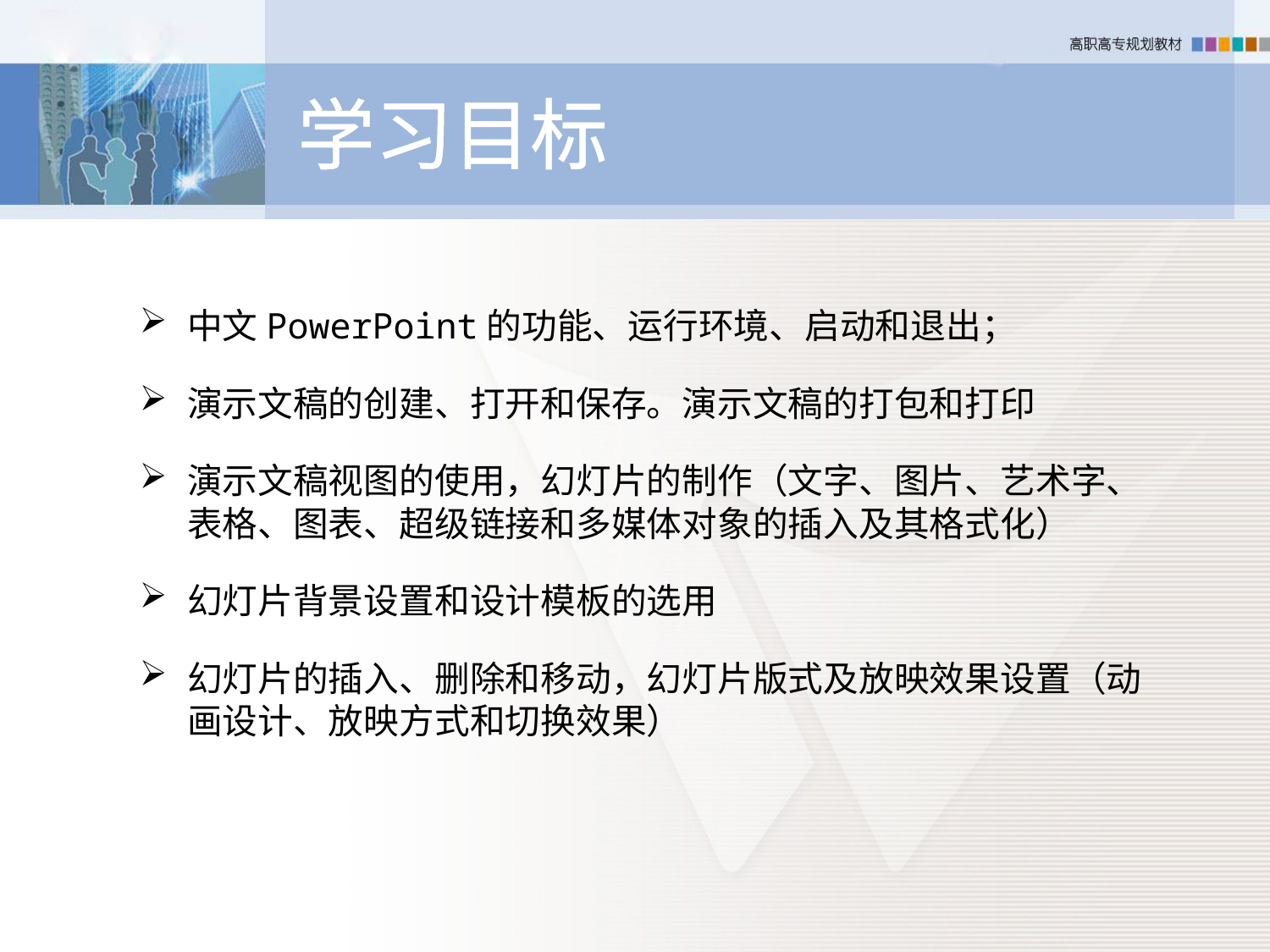

学习目标
中文PowerPoint的功能、运行环境、启动和退出；
演示文稿的创建、打开和保存。演示文稿的打包和打印
演示文稿视图的使用，幻灯片的制作（文字、图片、艺术字、表格、图表、超级链接和多媒体对象的插入及其格式化）
幻灯片背景设置和设计模板的选用
幻灯片的插入、删除和移动，幻灯片版式及放映效果设置（动画设计、放映方式和切换效果）